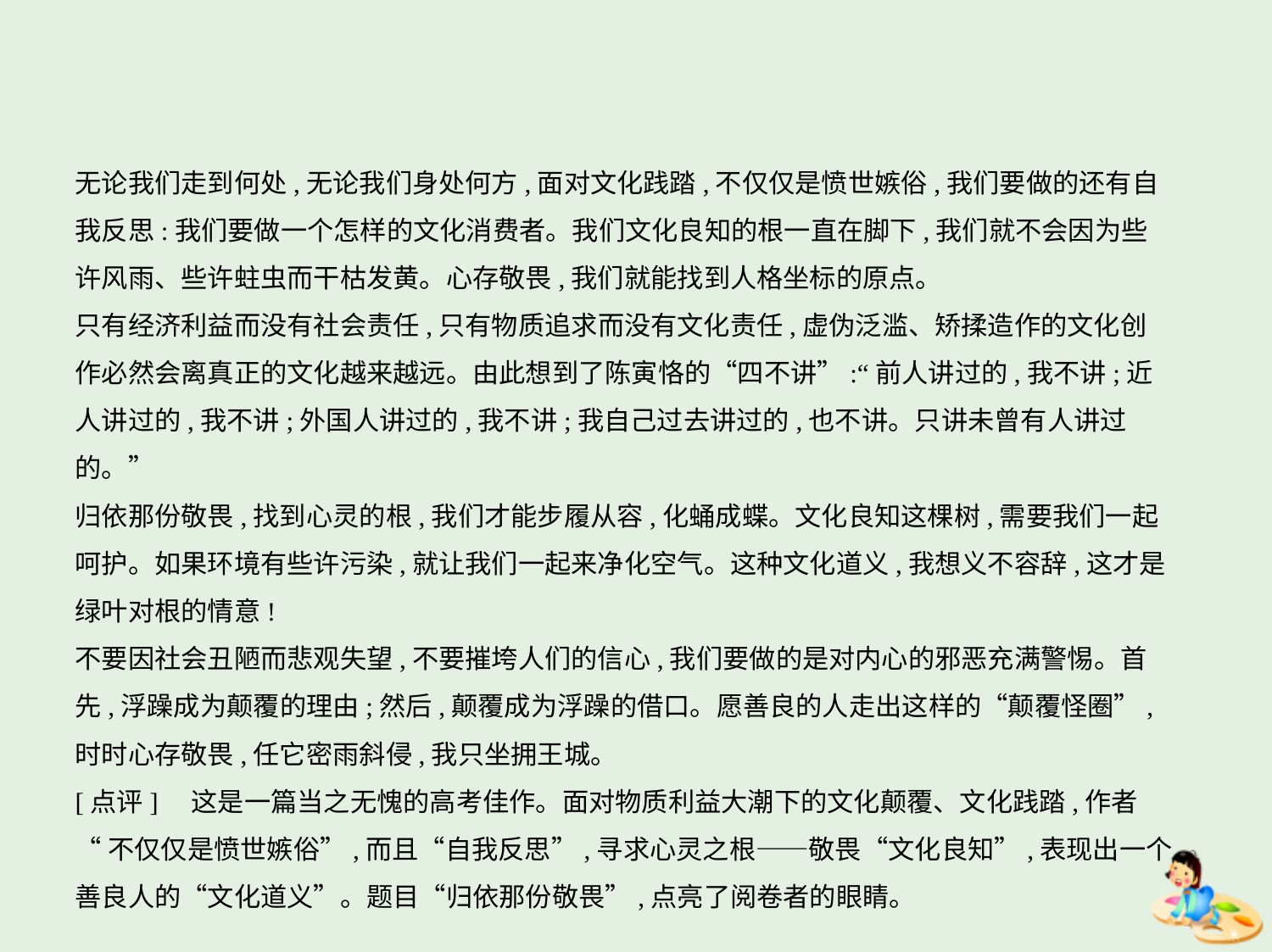

无论我们走到何处,无论我们身处何方,面对文化践踏,不仅仅是愤世嫉俗,我们要做的还有自
我反思:我们要做一个怎样的文化消费者。我们文化良知的根一直在脚下,我们就不会因为些
许风雨、些许蛀虫而干枯发黄。心存敬畏,我们就能找到人格坐标的原点。
只有经济利益而没有社会责任,只有物质追求而没有文化责任,虚伪泛滥、矫揉造作的文化创
作必然会离真正的文化越来越远。由此想到了陈寅恪的“四不讲”:“前人讲过的,我不讲;近
人讲过的,我不讲;外国人讲过的,我不讲;我自己过去讲过的,也不讲。只讲未曾有人讲过
的。”
归依那份敬畏,找到心灵的根,我们才能步履从容,化蛹成蝶。文化良知这棵树,需要我们一起
呵护。如果环境有些许污染,就让我们一起来净化空气。这种文化道义,我想义不容辞,这才是
绿叶对根的情意!
不要因社会丑陋而悲观失望,不要摧垮人们的信心,我们要做的是对内心的邪恶充满警惕。首
先,浮躁成为颠覆的理由;然后,颠覆成为浮躁的借口。愿善良的人走出这样的“颠覆怪圈”,
时时心存敬畏,任它密雨斜侵,我只坐拥王城。
[点评]　这是一篇当之无愧的高考佳作。面对物质利益大潮下的文化颠覆、文化践踏,作者
“不仅仅是愤世嫉俗”,而且“自我反思”,寻求心灵之根——敬畏“文化良知”,表现出一个
善良人的“文化道义”。题目“归依那份敬畏”,点亮了阅卷者的眼睛。